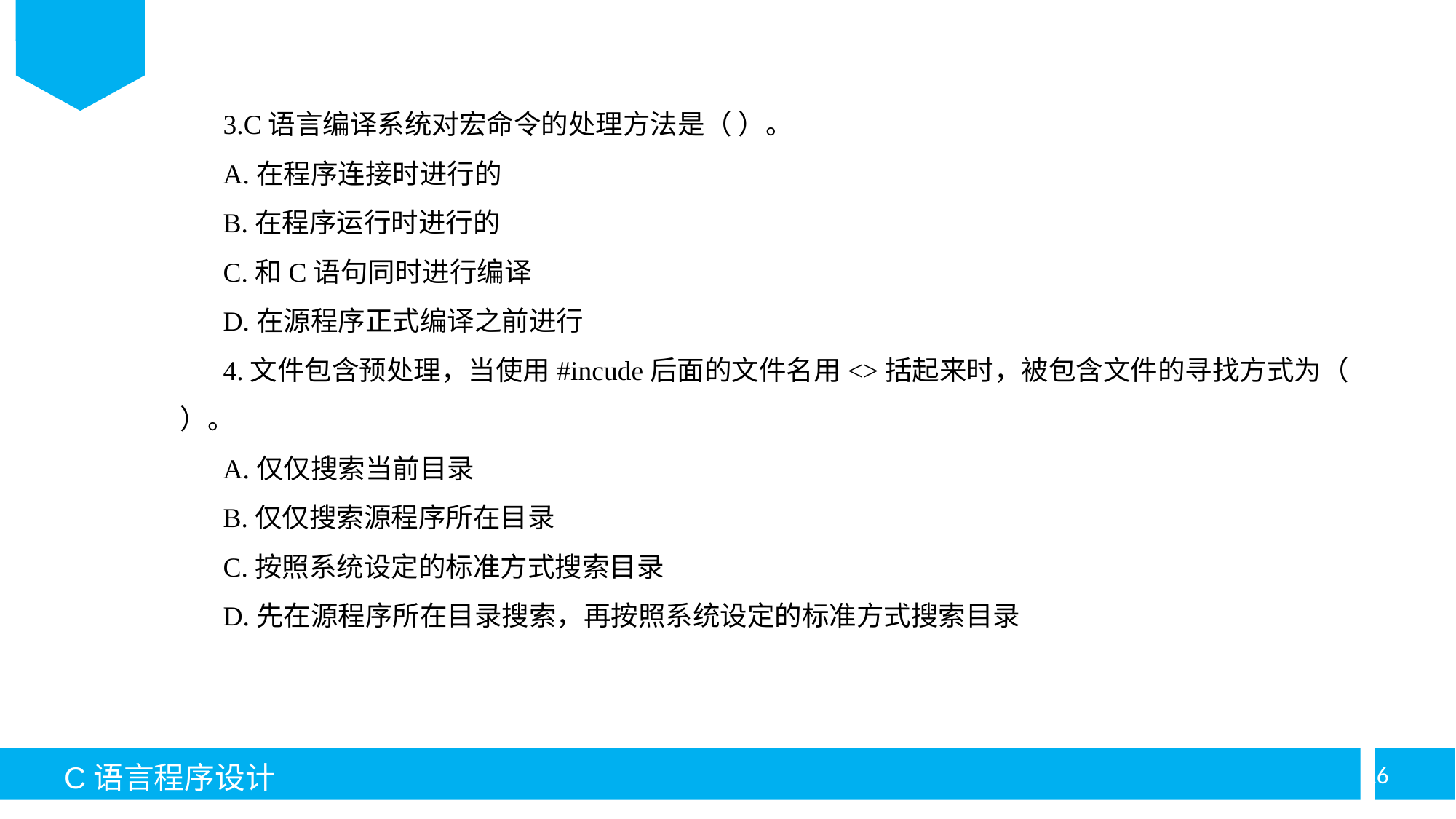

3.C语言编译系统对宏命令的处理方法是（ ）。
A.在程序连接时进行的
B.在程序运行时进行的
C.和C语句同时进行编译
D.在源程序正式编译之前进行
4.文件包含预处理，当使用#incude后面的文件名用<>括起来时，被包含文件的寻找方式为（ ）。
A.仅仅搜索当前目录
B.仅仅搜索源程序所在目录
C.按照系统设定的标准方式搜索目录
D.先在源程序所在目录搜索，再按照系统设定的标准方式搜索目录